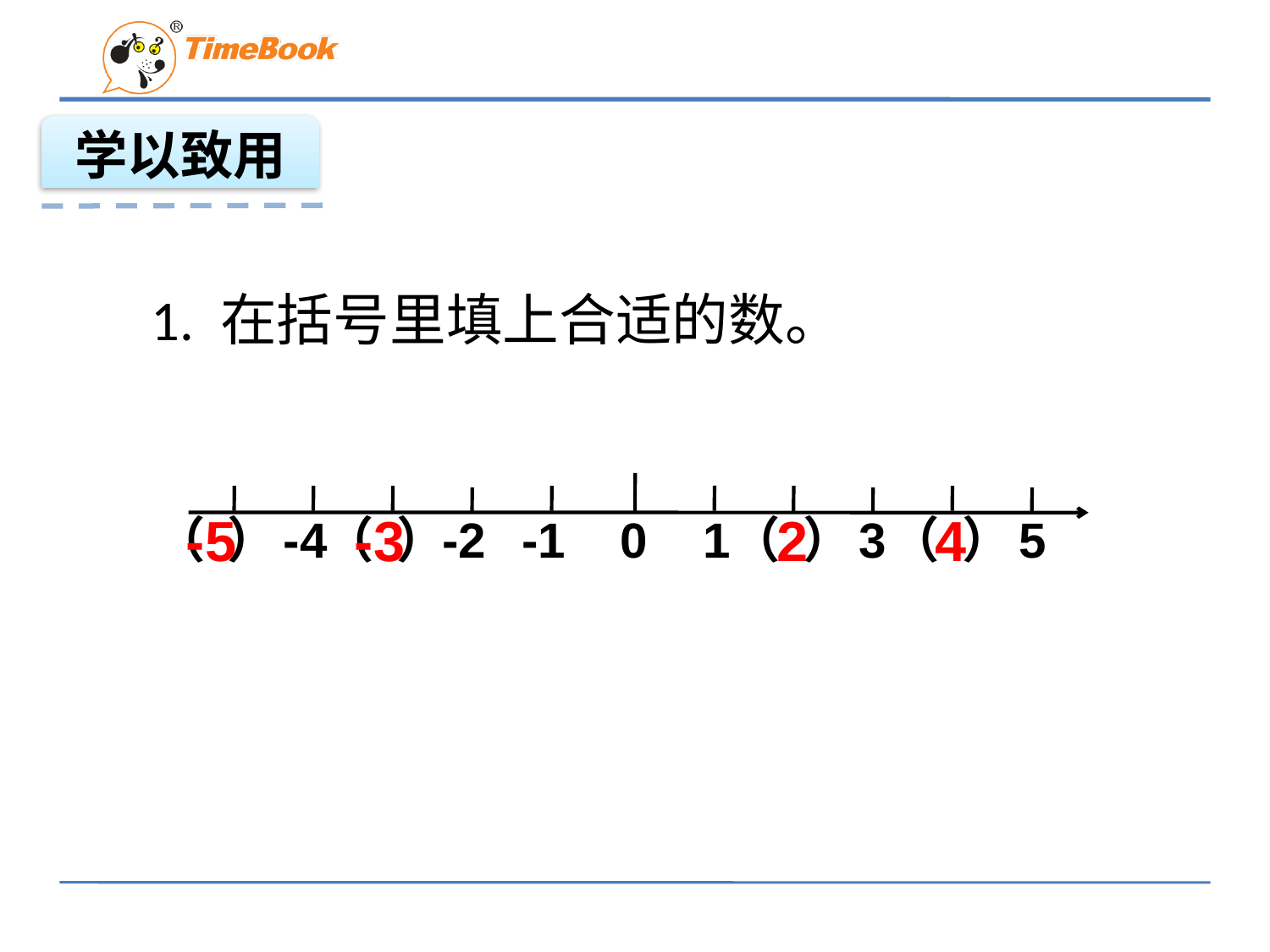

学以致用
1. 在括号里填上合适的数。
（  ）
-4
-2
-1
1
（  ）
（  ）
5
（  ）
0
3
-5
-3
2
4